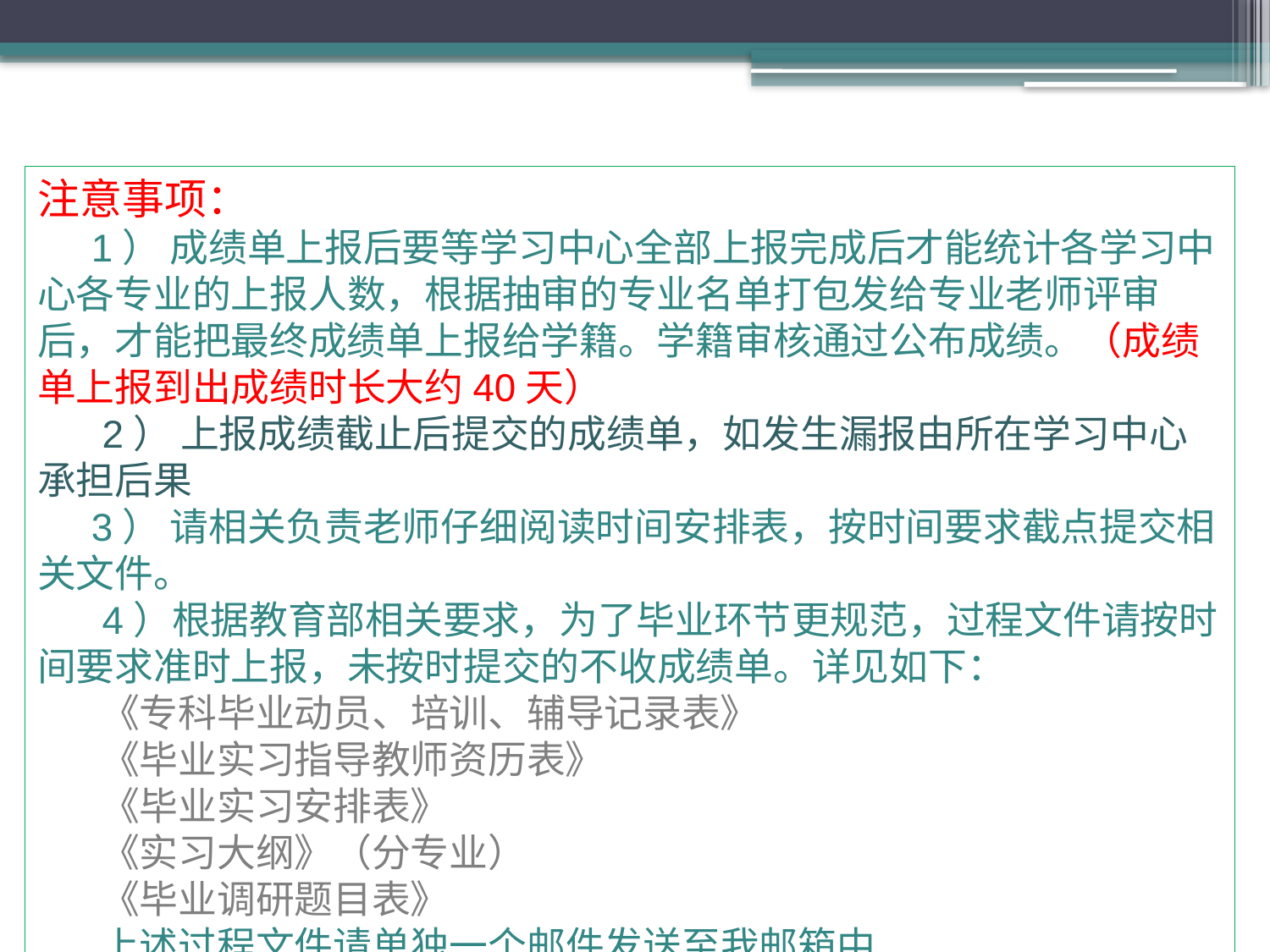

注意事项：
     1） 成绩单上报后要等学习中心全部上报完成后才能统计各学习中心各专业的上报人数，根据抽审的专业名单打包发给专业老师评审后，才能把最终成绩单上报给学籍。学籍审核通过公布成绩。（成绩单上报到出成绩时长大约40天）
      2） 上报成绩截止后提交的成绩单，如发生漏报由所在学习中心承担后果
     3） 请相关负责老师仔细阅读时间安排表，按时间要求截点提交相关文件。
      4）根据教育部相关要求，为了毕业环节更规范，过程文件请按时间要求准时上报，未按时提交的不收成绩单。详见如下：
《专科毕业动员、培训、辅导记录表》
《毕业实习指导教师资历表》
《毕业实习安排表》
《实习大纲》（分专业）
《毕业调研题目表》
上述过程文件请单独一个邮件发送至我邮箱中